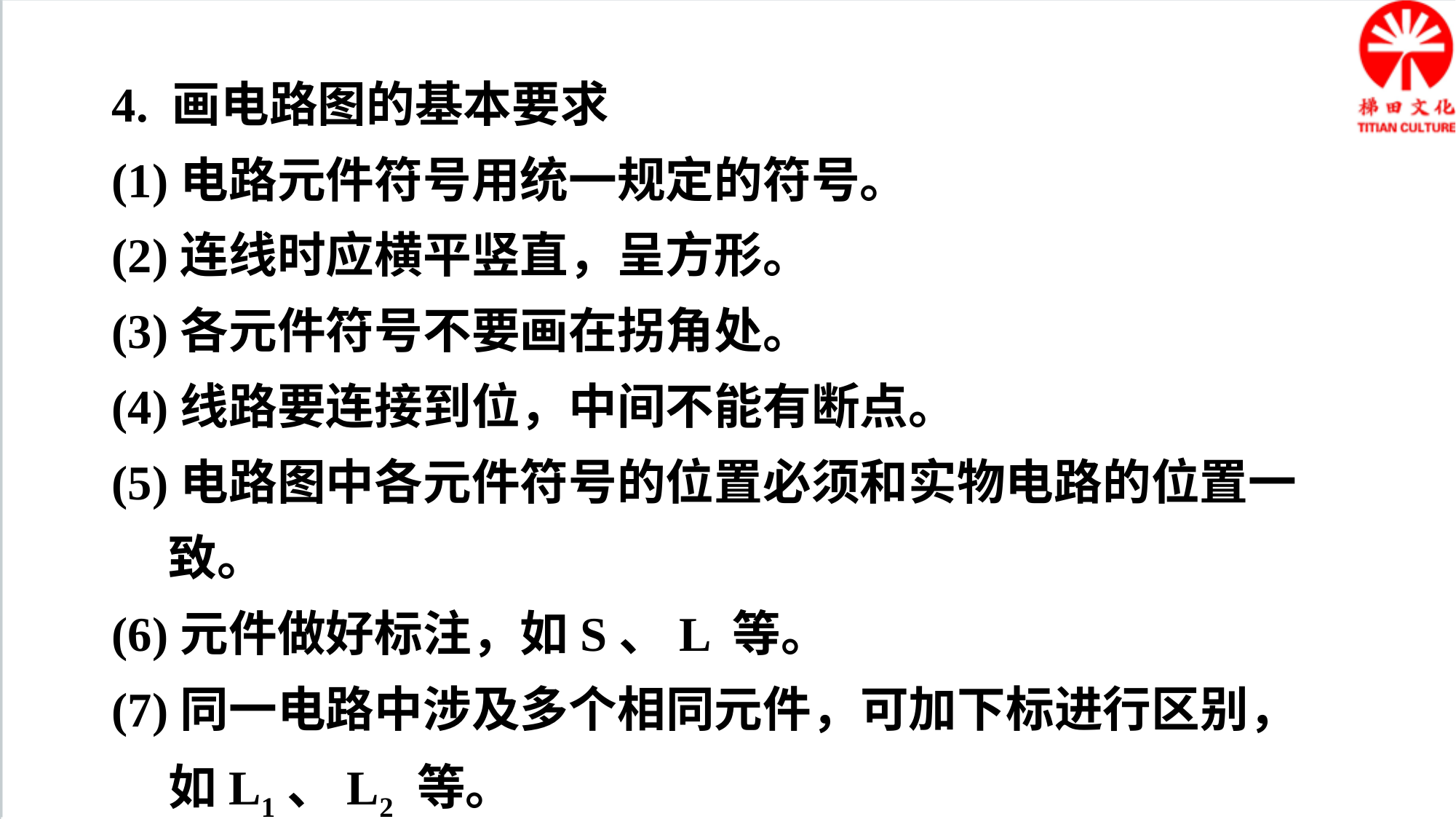

4. 画电路图的基本要求
(1)电路元件符号用统一规定的符号。
(2)连线时应横平竖直，呈方形。
(3)各元件符号不要画在拐角处。
(4)线路要连接到位，中间不能有断点。
(5)电路图中各元件符号的位置必须和实物电路的位置一致。
(6)元件做好标注，如S、L 等。
(7)同一电路中涉及多个相同元件，可加下标进行区别，如L1、L2 等。